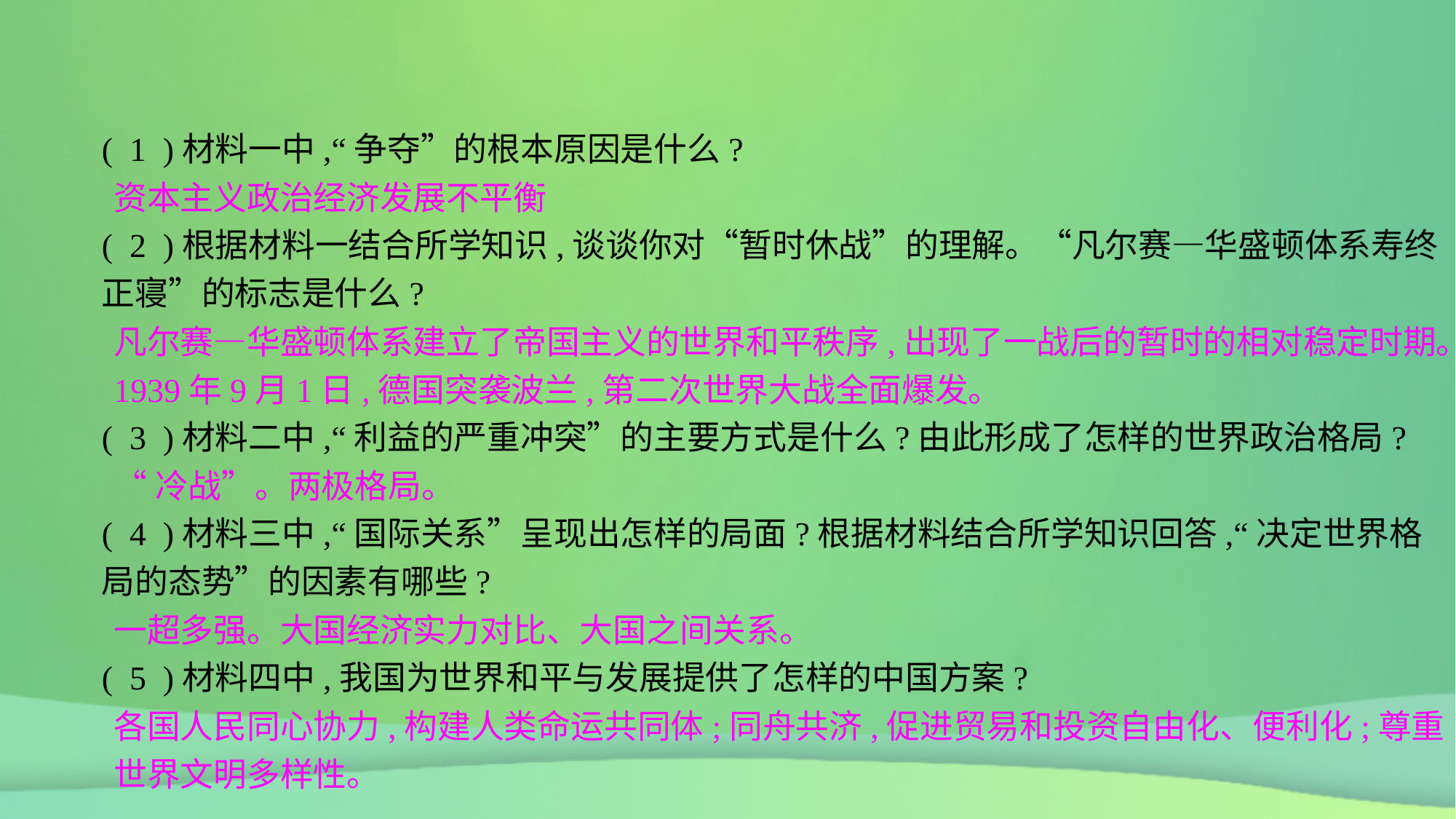

(  1  )材料一中,“争夺”的根本原因是什么?

(  2  )根据材料一结合所学知识,谈谈你对“暂时休战”的理解。“凡尔赛—华盛顿体系寿终正寝”的标志是什么?

(  3  )材料二中,“利益的严重冲突”的主要方式是什么?由此形成了怎样的世界政治格局?

(  4  )材料三中,“国际关系”呈现出怎样的局面?根据材料结合所学知识回答,“决定世界格局的态势”的因素有哪些?

(  5  )材料四中,我国为世界和平与发展提供了怎样的中国方案?

资本主义政治经济发展不平衡

凡尔赛—华盛顿体系建立了帝国主义的世界和平秩序,出现了一战后的暂时的相对稳定时期。1939年9月1日,德国突袭波兰,第二次世界大战全面爆发。

“冷战”。两极格局。

一超多强。大国经济实力对比、大国之间关系。

各国人民同心协力,构建人类命运共同体;同舟共济,促进贸易和投资自由化、便利化;尊重世界文明多样性。